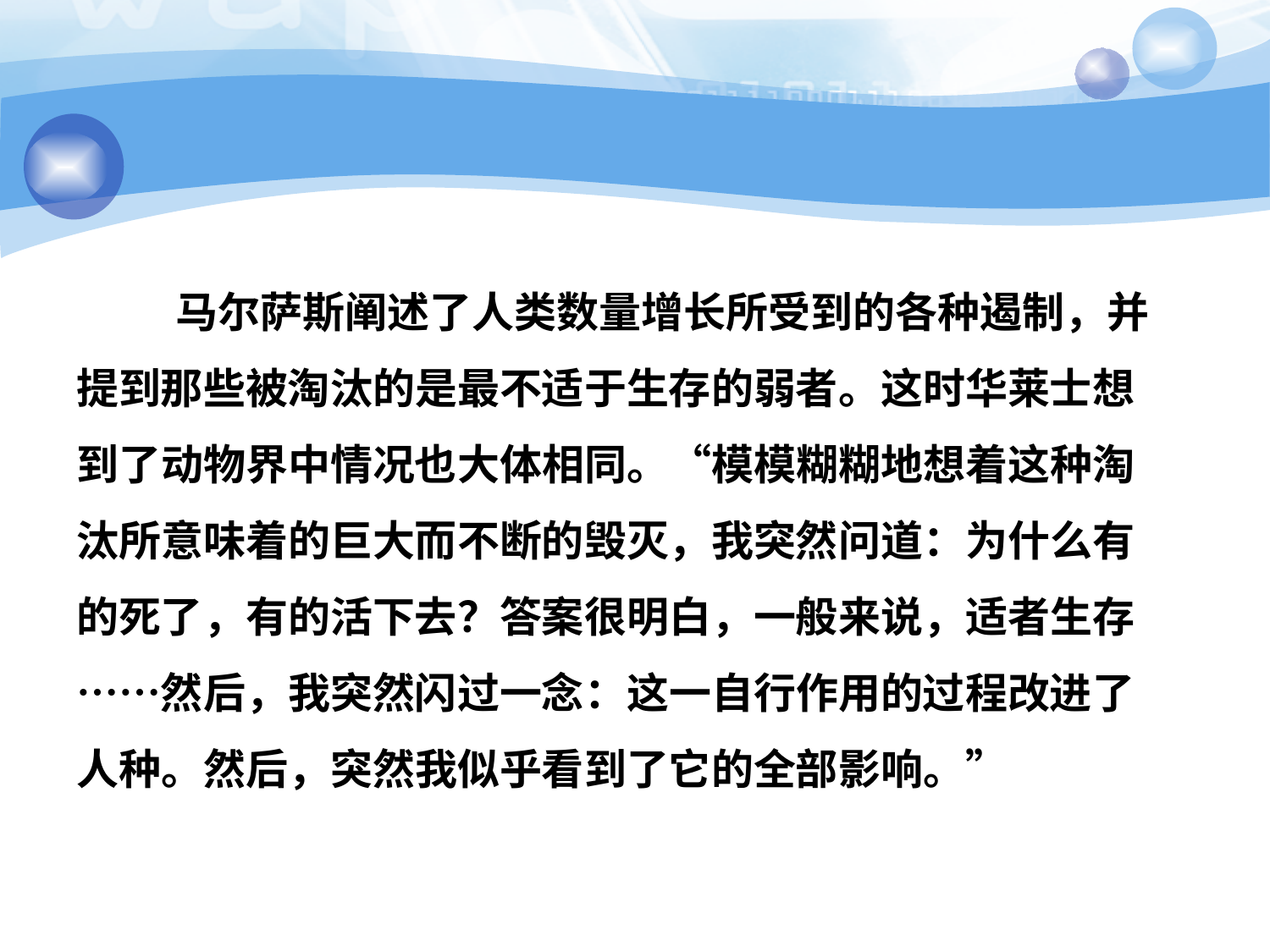

#
马尔萨斯阐述了人类数量增长所受到的各种遏制，并提到那些被淘汰的是最不适于生存的弱者。这时华莱士想到了动物界中情况也大体相同。“模模糊糊地想着这种淘汰所意味着的巨大而不断的毁灭，我突然问道：为什么有的死了，有的活下去？答案很明白，一般来说，适者生存……然后，我突然闪过一念：这一自行作用的过程改进了人种。然后，突然我似乎看到了它的全部影响。”